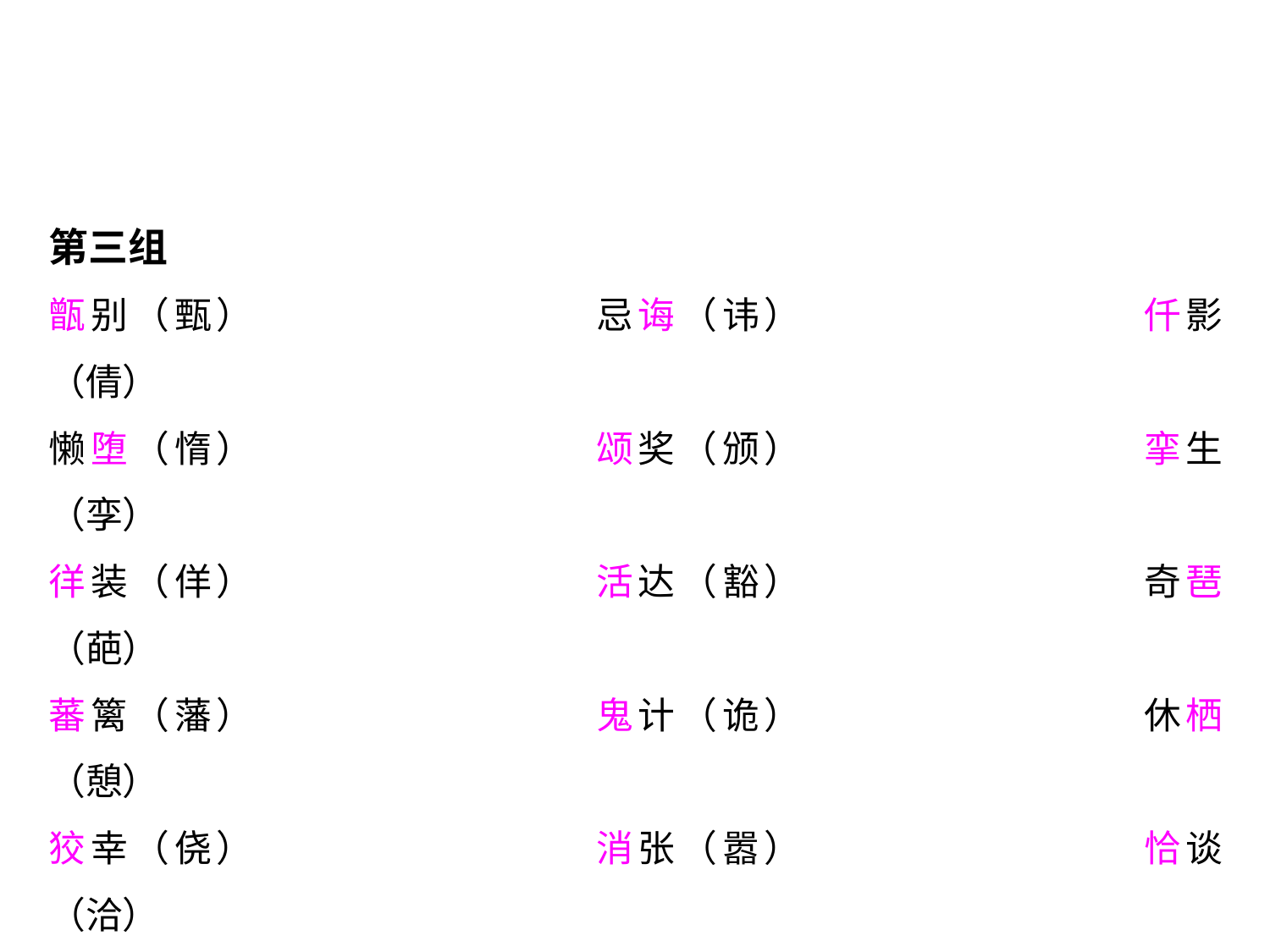

第三组
甑别（甄）			忌诲（讳）			仟影（倩）
懒堕（惰）			颂奖（颁）			挛生（孪）
徉装（佯）			活达（豁）			奇琶（葩）
蕃篱（藩）			鬼计（诡）			休栖（憩）
狡幸（侥）			消张（嚣）			恰谈（洽）
暗然（黯）			恶运（厄）			偎亵（猥）
枯委（萎）			笠临（莅）			截难（劫）
扭怩（忸）			茶毒（荼）			揉躏（蹂）